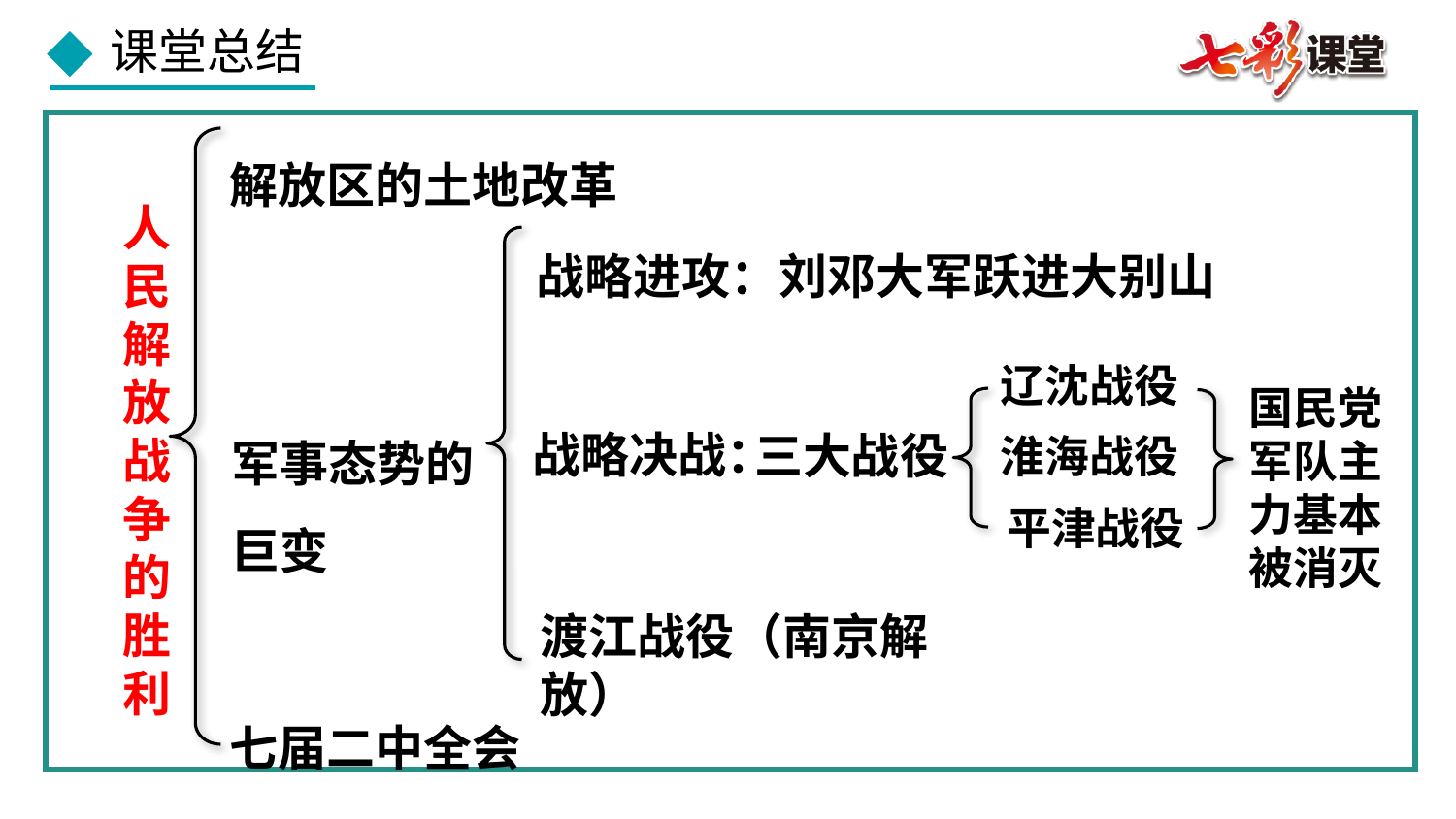

解放区的土地改革

人民解放战争的胜利

战略进攻：刘邓大军跃进大别山
辽沈战役
国民党军队主力基本被消灭

军事态势的巨变
战略决战：
三大战役
淮海战役
平津战役
渡江战役（南京解放）
七届二中全会